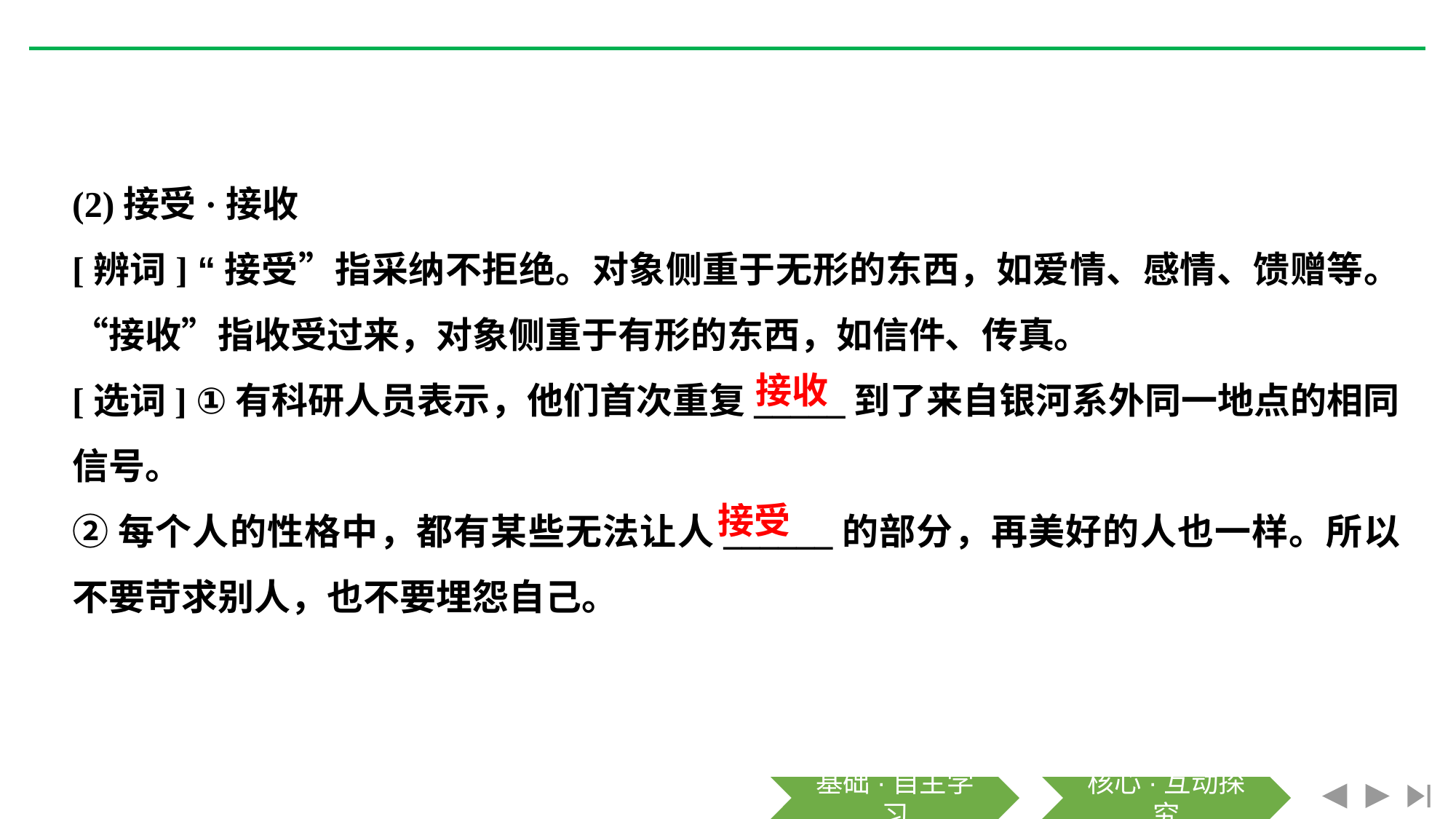

(2)接受·接收
[辨词] “接受”指采纳不拒绝。对象侧重于无形的东西，如爱情、感情、馈赠等。“接收”指收受过来，对象侧重于有形的东西，如信件、传真。
[选词] ①有科研人员表示，他们首次重复_____到了来自银河系外同一地点的相同信号。
②每个人的性格中，都有某些无法让人______的部分，再美好的人也一样。所以不要苛求别人，也不要埋怨自己。
接收
接受